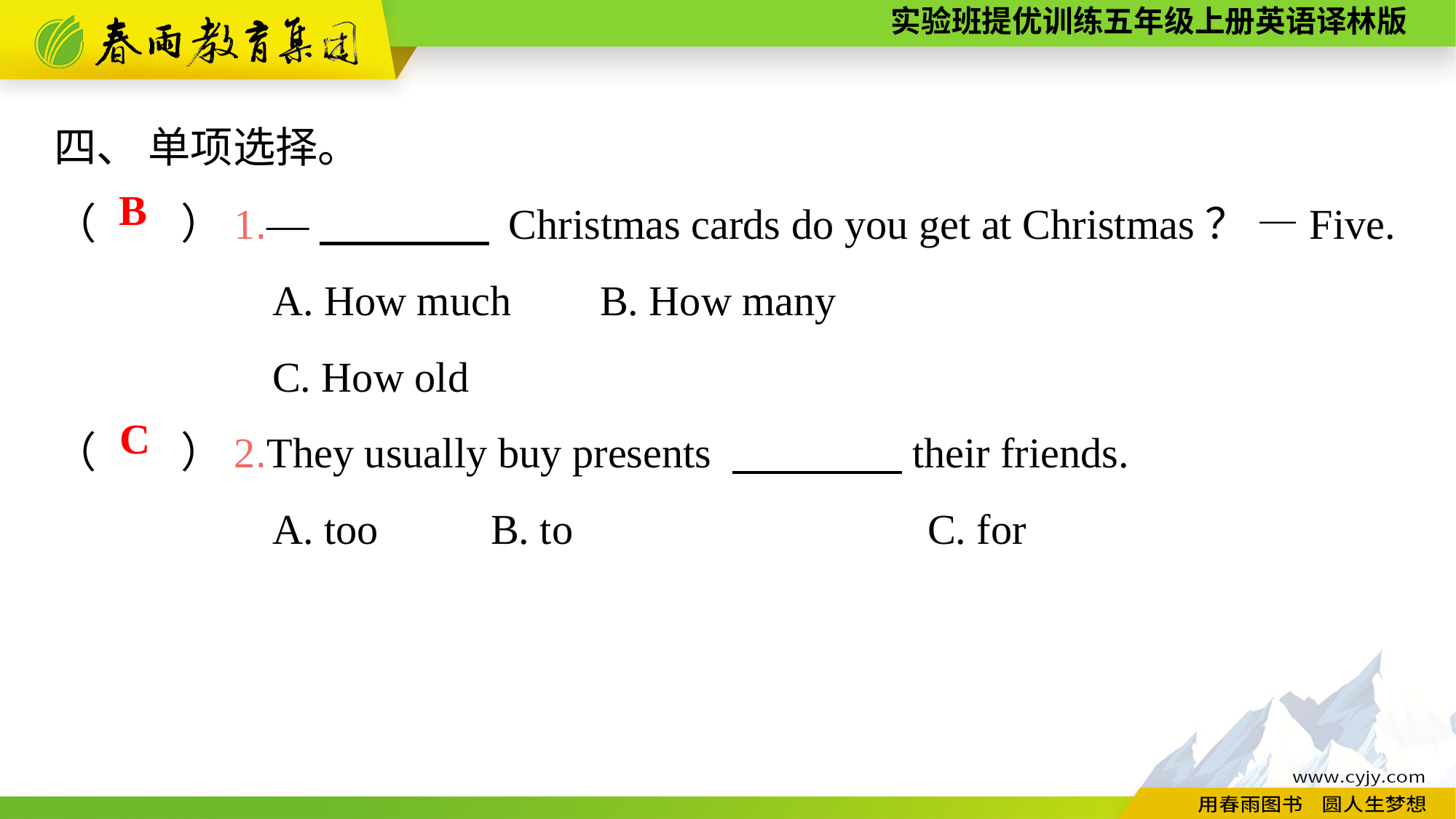

四、 单项选择。
（　　）1.—　　　　 Christmas cards do you get at Christmas？ —Five.
		A. How much	B. How many
		C. How old
（　　）2.They usually buy presents 　　　　their friends.
		A. too		B. to				C. for
B
C